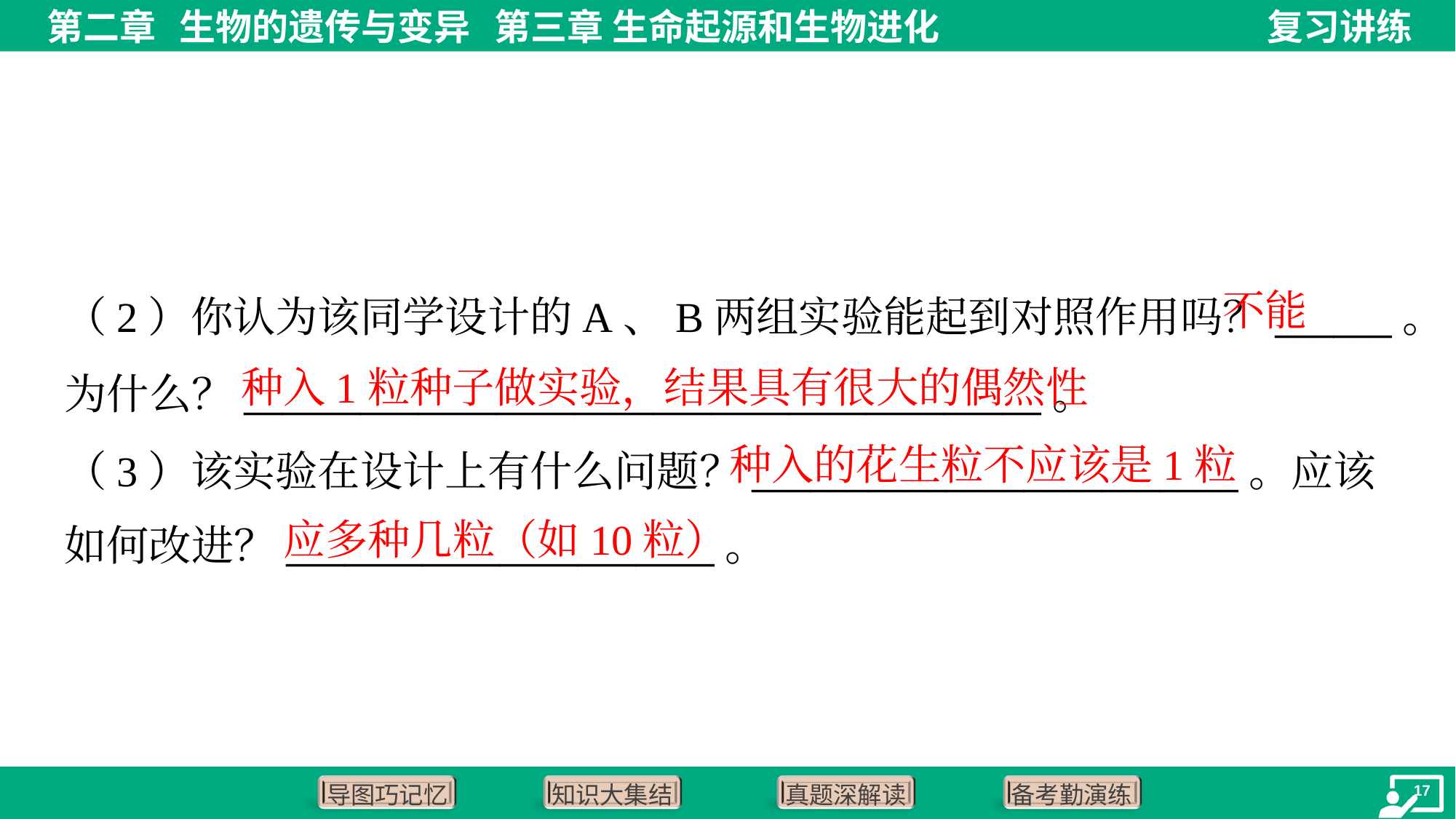

不能
（2）你认为该同学设计的A、B两组实验能起到对照作用吗？______。
为什么？_________________________________________。
（3）该实验在设计上有什么问题？_________________________。应该
如何改进？______________________。
种入1粒种子做实验，结果具有很大的偶然性
种入的花生粒不应该是1粒
应多种几粒（如10粒）